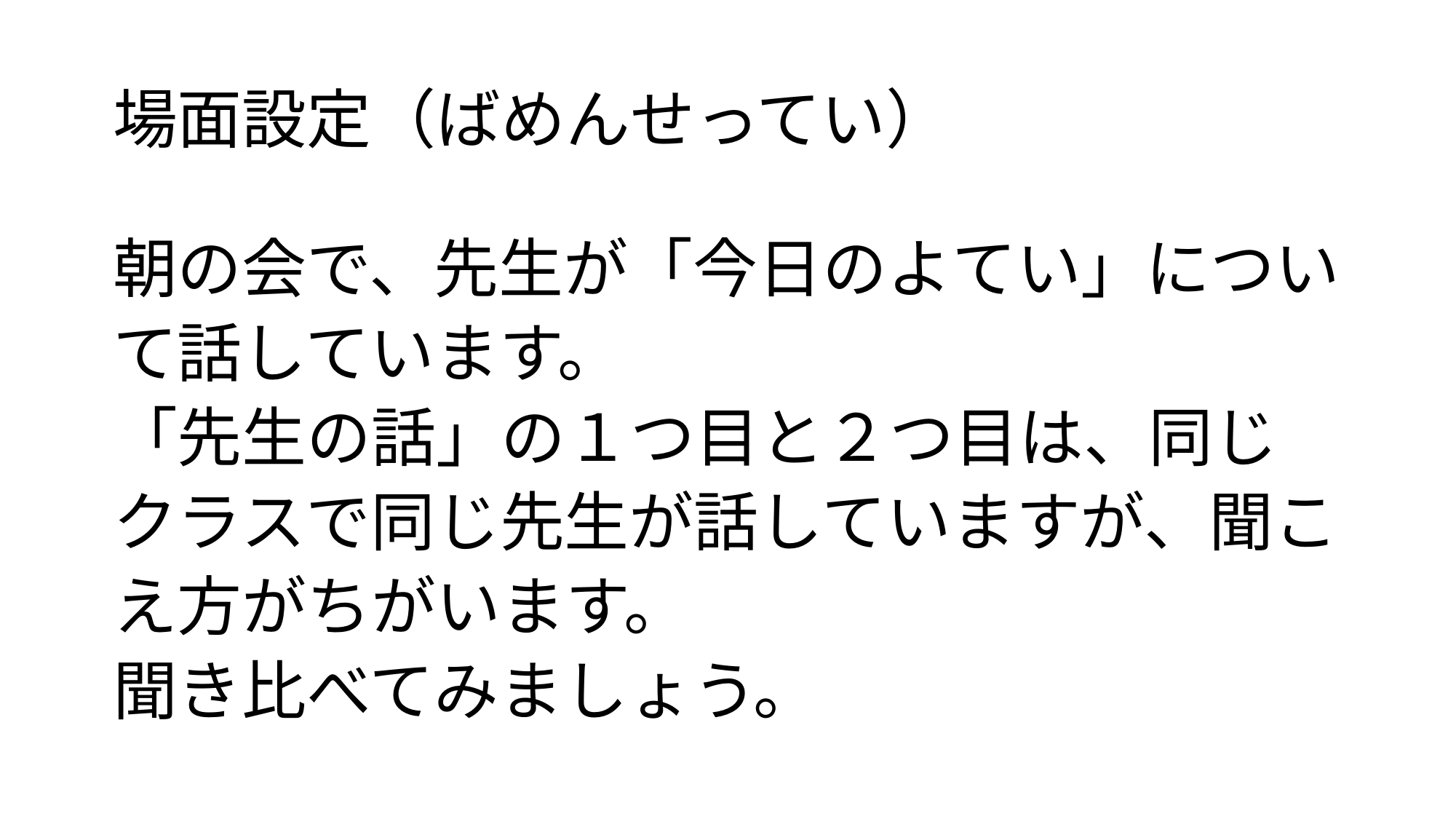

場面設定（ばめんせってい）

朝の会で、先生が「今日のよてい」について話しています。
「先生の話」の１つ目と２つ目は、同じクラスで同じ先生が話していますが、聞こえ方がちがいます。
聞き比べてみましょう。